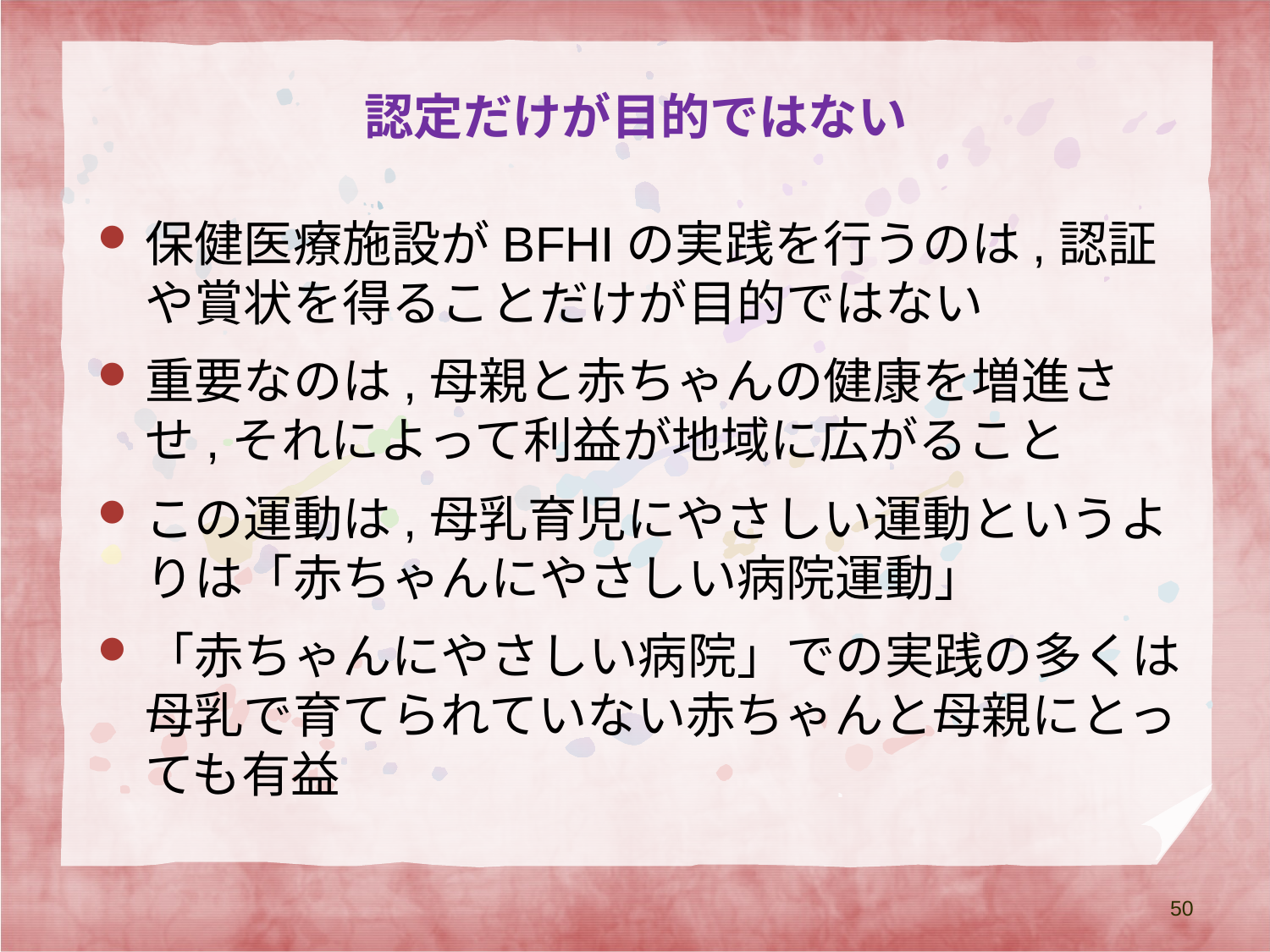

# 認定だけが目的ではない
保健医療施設がBFHIの実践を行うのは,認証や賞状を得ることだけが目的ではない

重要なのは,母親と赤ちゃんの健康を増進させ,それによって利益が地域に広がること

この運動は,母乳育児にやさしい運動というよりは「赤ちゃんにやさしい病院運動」

「赤ちゃんにやさしい病院」での実践の多くは母乳で育てられていない赤ちゃんと母親にとっても有益
50